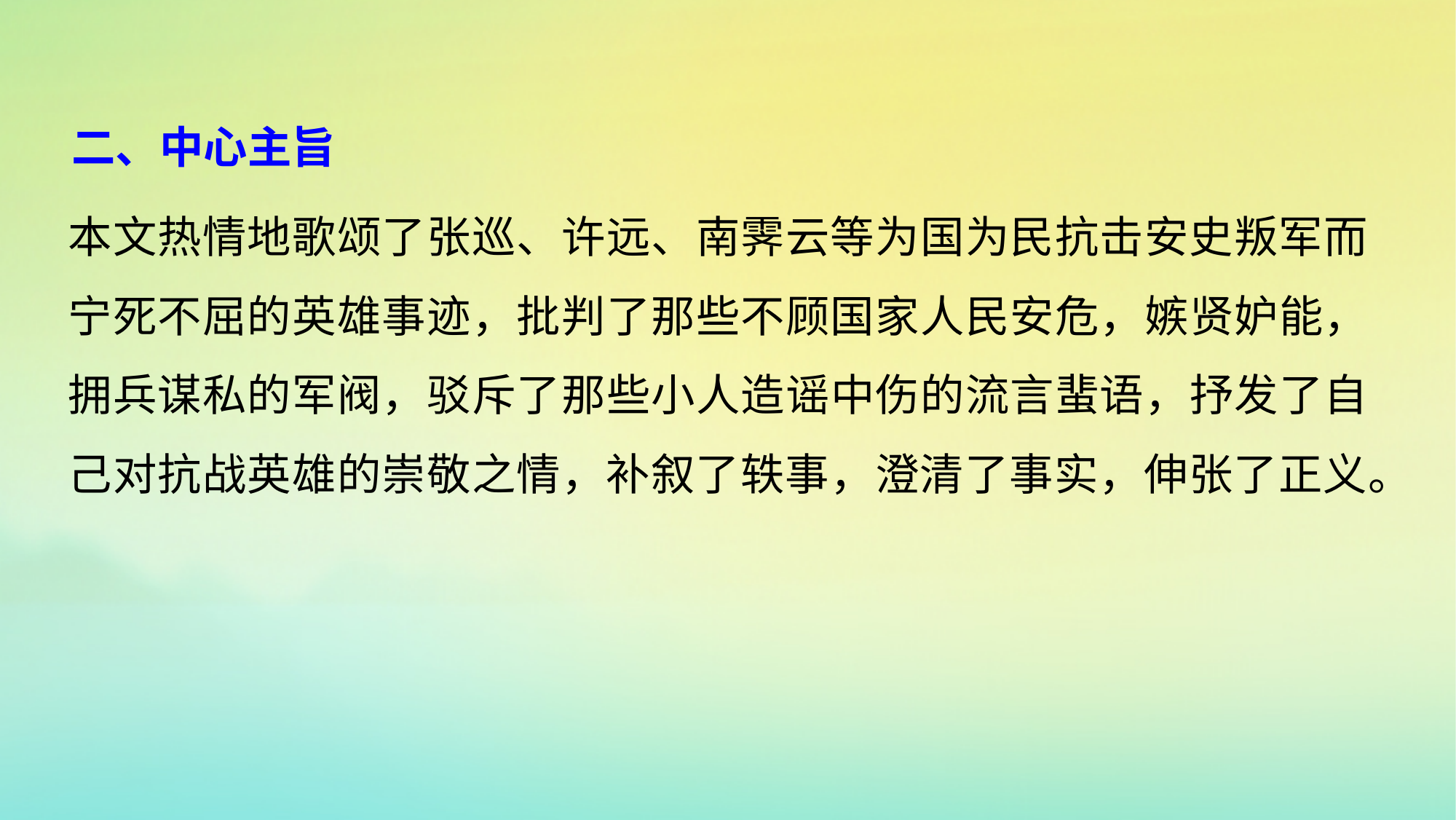

二、中心主旨
本文热情地歌颂了张巡、许远、南霁云等为国为民抗击安史叛军而宁死不屈的英雄事迹，批判了那些不顾国家人民安危，嫉贤妒能，拥兵谋私的军阀，驳斥了那些小人造谣中伤的流言蜚语，抒发了自己对抗战英雄的崇敬之情，补叙了轶事，澄清了事实，伸张了正义。